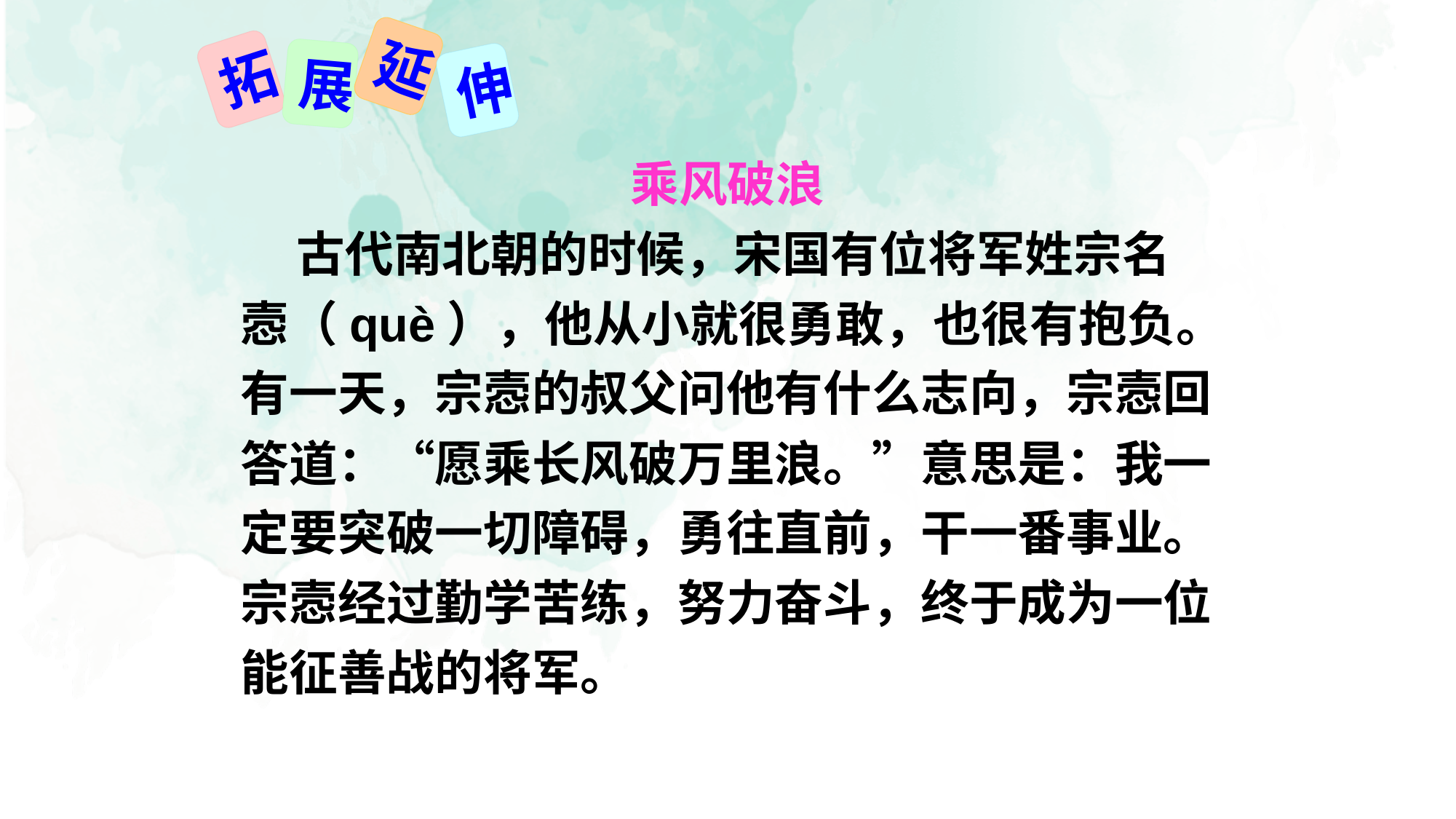

延
拓
展
伸
乘风破浪
    古代南北朝的时候，宋国有位将军姓宗名悫（què），他从小就很勇敢，也很有抱负。有一天，宗悫的叔父问他有什么志向，宗悫回答道：“愿乘长风破万里浪。”意思是：我一定要突破一切障碍，勇往直前，干一番事业。宗悫经过勤学苦练，努力奋斗，终于成为一位能征善战的将军。